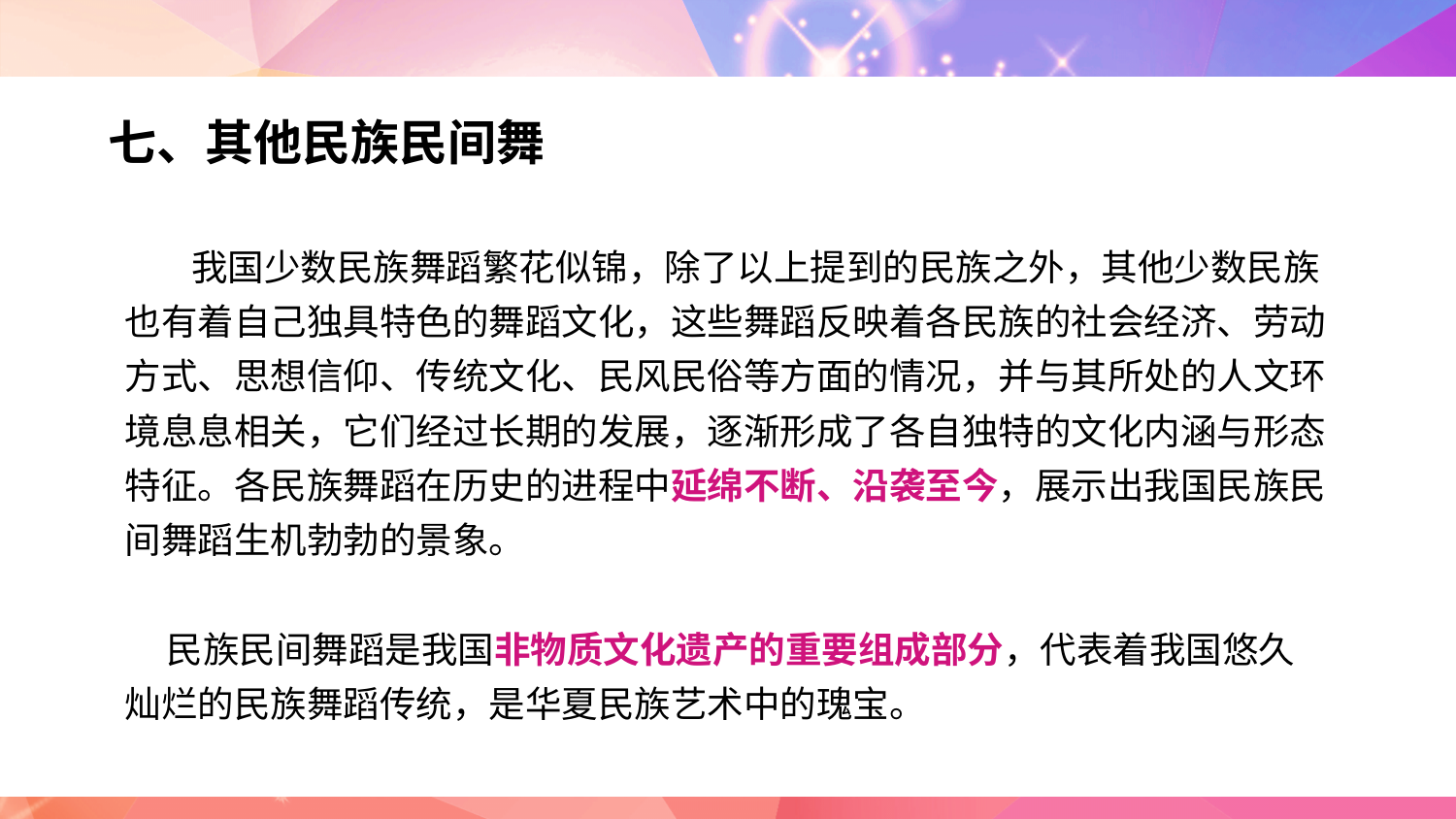

七、其他民族民间舞
       我国少数民族舞蹈繁花似锦，除了以上提到的民族之外，其他少数民族也有着自己独具特色的舞蹈文化，这些舞蹈反映着各民族的社会经济、劳动方式、思想信仰、传统文化、民风民俗等方面的情况，并与其所处的人文环境息息相关，它们经过长期的发展，逐渐形成了各自独特的文化内涵与形态特征。各民族舞蹈在历史的进程中延绵不断、沿袭至今，展示出我国民族民间舞蹈生机勃勃的景象。

    民族民间舞蹈是我国非物质文化遗产的重要组成部分，代表着我国悠久灿烂的民族舞蹈传统，是华夏民族艺术中的瑰宝。